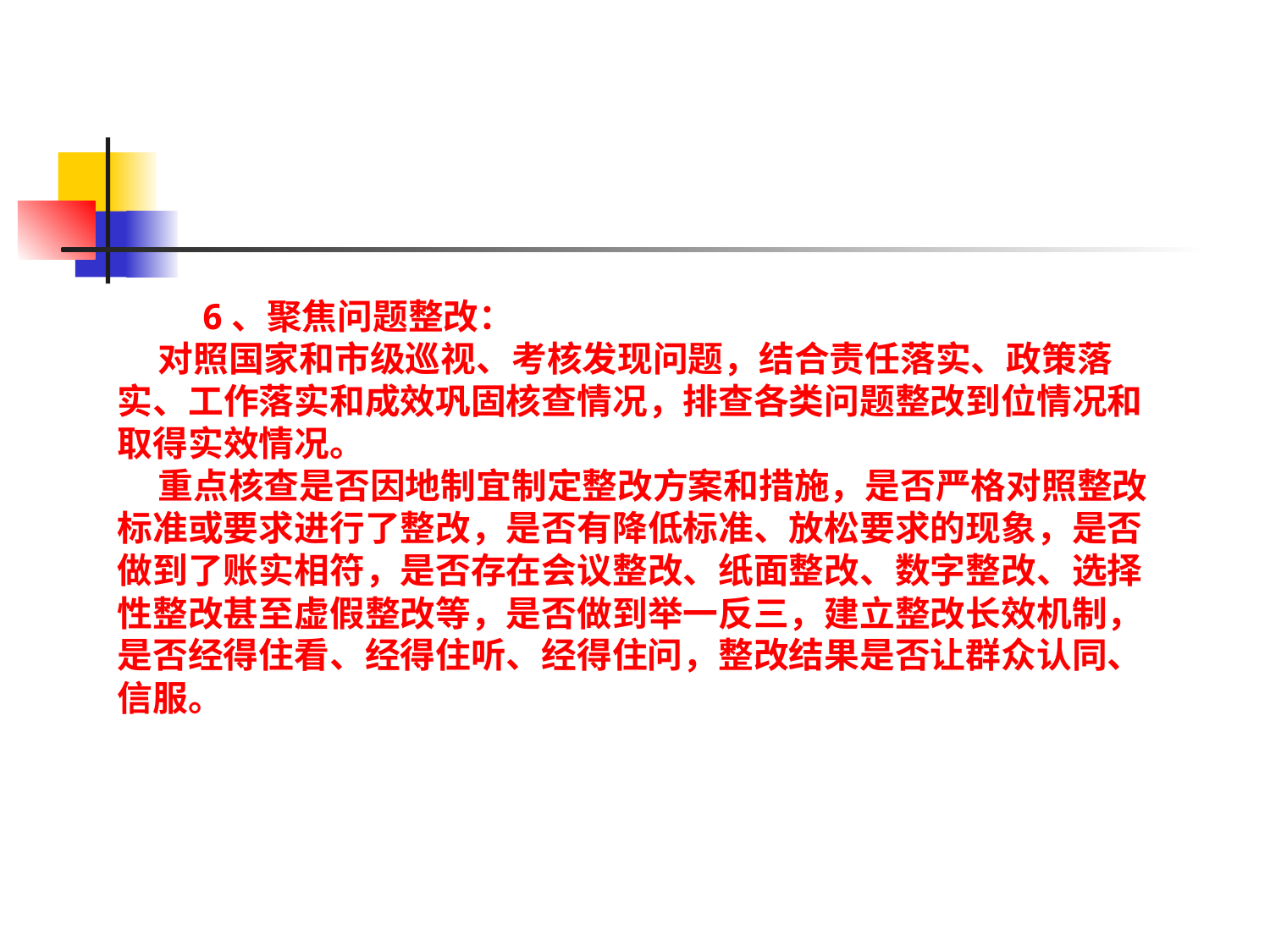

6、聚焦问题整改：
    对照国家和市级巡视、考核发现问题，结合责任落实、政策落实、工作落实和成效巩固核查情况，排查各类问题整改到位情况和取得实效情况。
    重点核查是否因地制宜制定整改方案和措施，是否严格对照整改标准或要求进行了整改，是否有降低标准、放松要求的现象，是否做到了账实相符，是否存在会议整改、纸面整改、数字整改、选择性整改甚至虚假整改等，是否做到举一反三，建立整改长效机制，是否经得住看、经得住听、经得住问，整改结果是否让群众认同、信服。